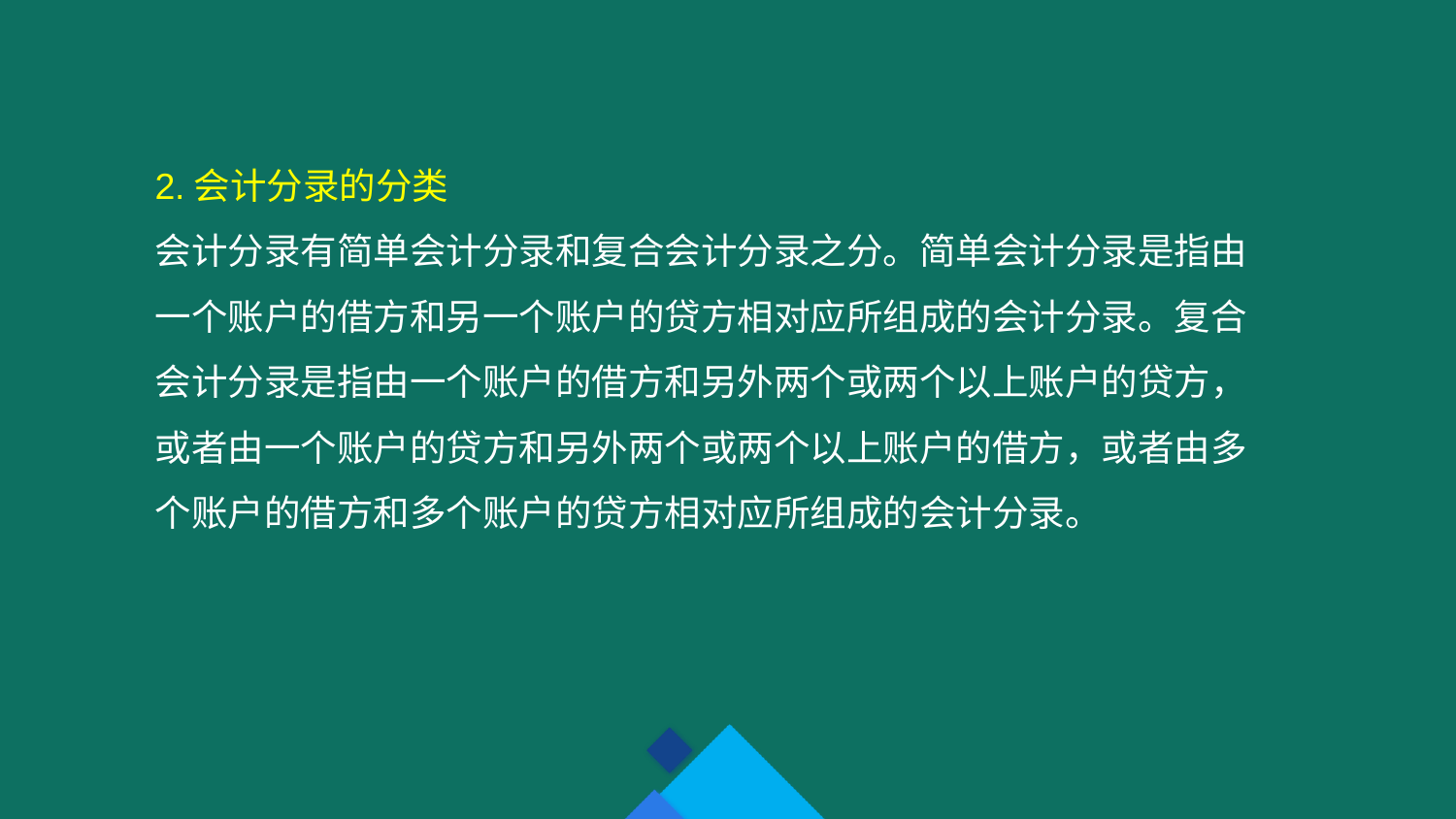

2.会计分录的分类
会计分录有简单会计分录和复合会计分录之分。简单会计分录是指由一个账户的借方和另一个账户的贷方相对应所组成的会计分录。复合会计分录是指由一个账户的借方和另外两个或两个以上账户的贷方，或者由一个账户的贷方和另外两个或两个以上账户的借方，或者由多个账户的借方和多个账户的贷方相对应所组成的会计分录。